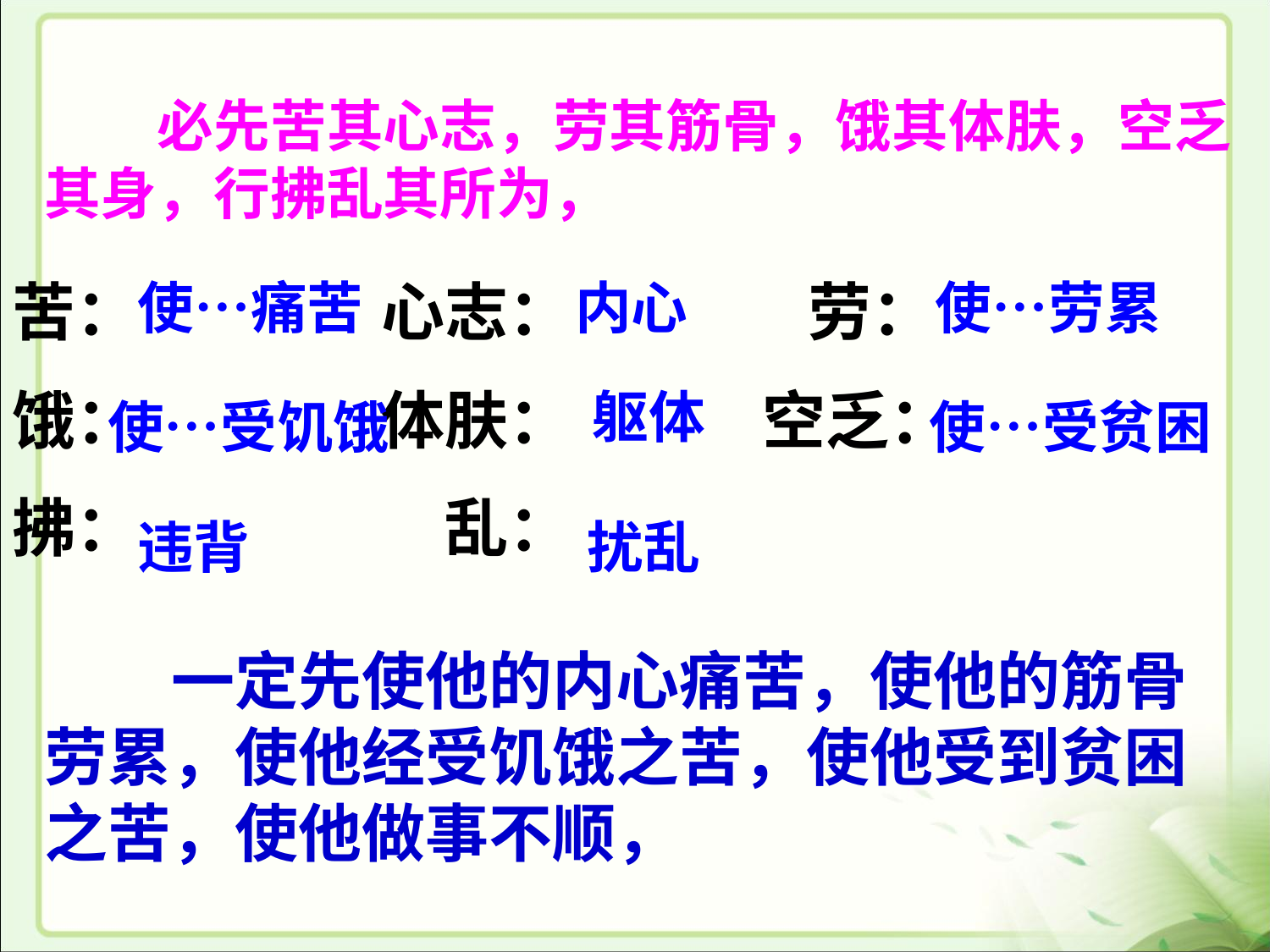

必先苦其心志，劳其筋骨，饿其体肤，空乏其身，行拂乱其所为，
苦：　　        心志：　            劳：
饿：     　　   体肤：　　　空乏：
拂：　　　        乱：
使…痛苦
 内心
使…劳累
躯体
使…受饥饿
使…受贫困
违背
扰乱

　　一定先使他的内心痛苦，使他的筋骨劳累，使他经受饥饿之苦，使他受到贫困之苦，使他做事不顺，